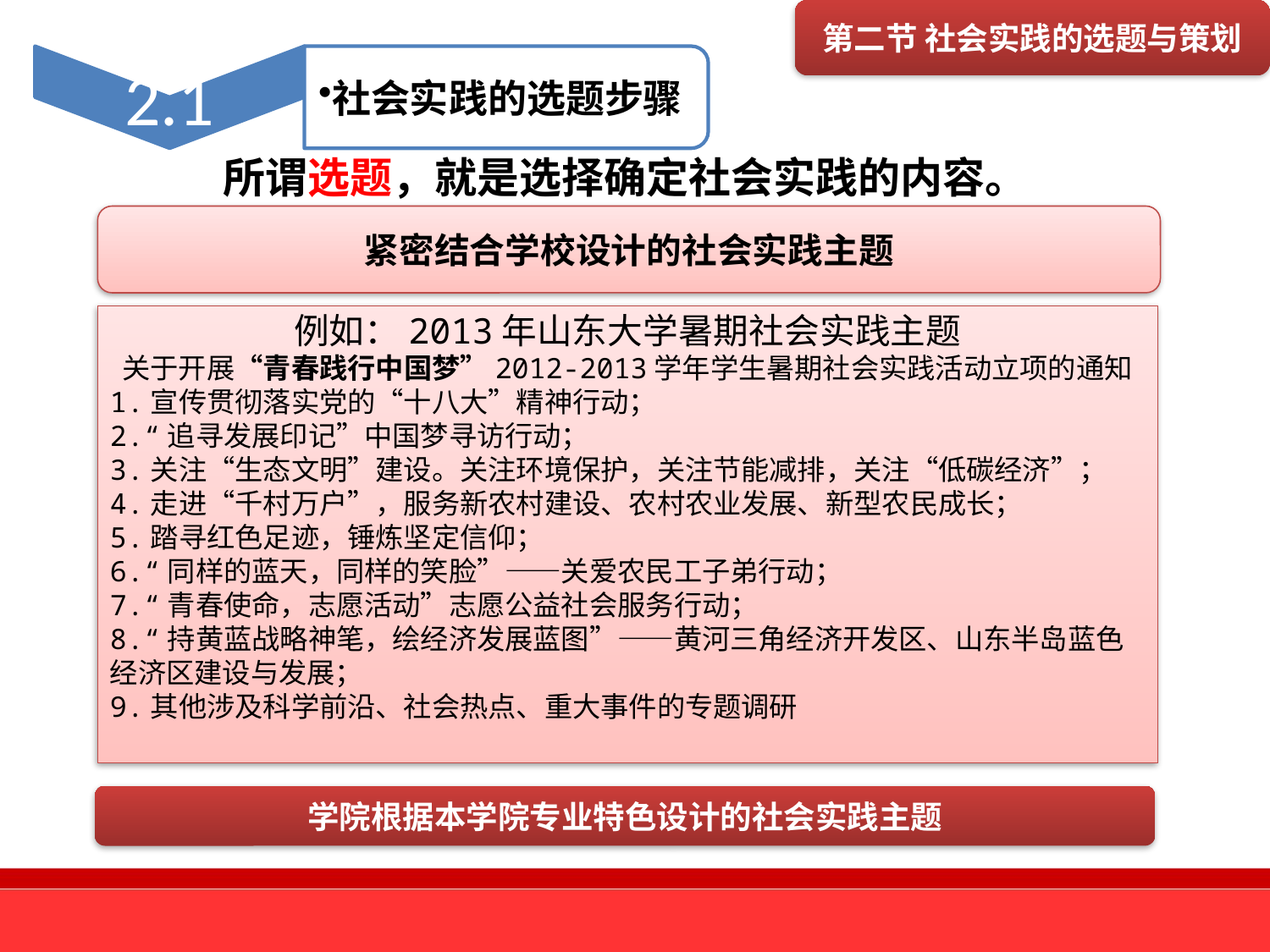

第二节 社会实践的选题与策划
社会实践的选题步骤
2.1
所谓选题，就是选择确定社会实践的内容。
紧密结合学校设计的社会实践主题
例如：2013年山东大学暑期社会实践主题
关于开展“青春践行中国梦”2012-2013学年学生暑期社会实践活动立项的通知
1.宣传贯彻落实党的“十八大”精神行动；
2.“追寻发展印记”中国梦寻访行动；
3.关注“生态文明”建设。关注环境保护，关注节能减排，关注“低碳经济”；
4.走进“千村万户”，服务新农村建设、农村农业发展、新型农民成长；
5.踏寻红色足迹，锤炼坚定信仰；
6.“同样的蓝天，同样的笑脸”——关爱农民工子弟行动；
7.“青春使命，志愿活动”志愿公益社会服务行动；
8.“持黄蓝战略神笔，绘经济发展蓝图”——黄河三角经济开发区、山东半岛蓝色经济区建设与发展；
9.其他涉及科学前沿、社会热点、重大事件的专题调研

学院根据本学院专业特色设计的社会实践主题